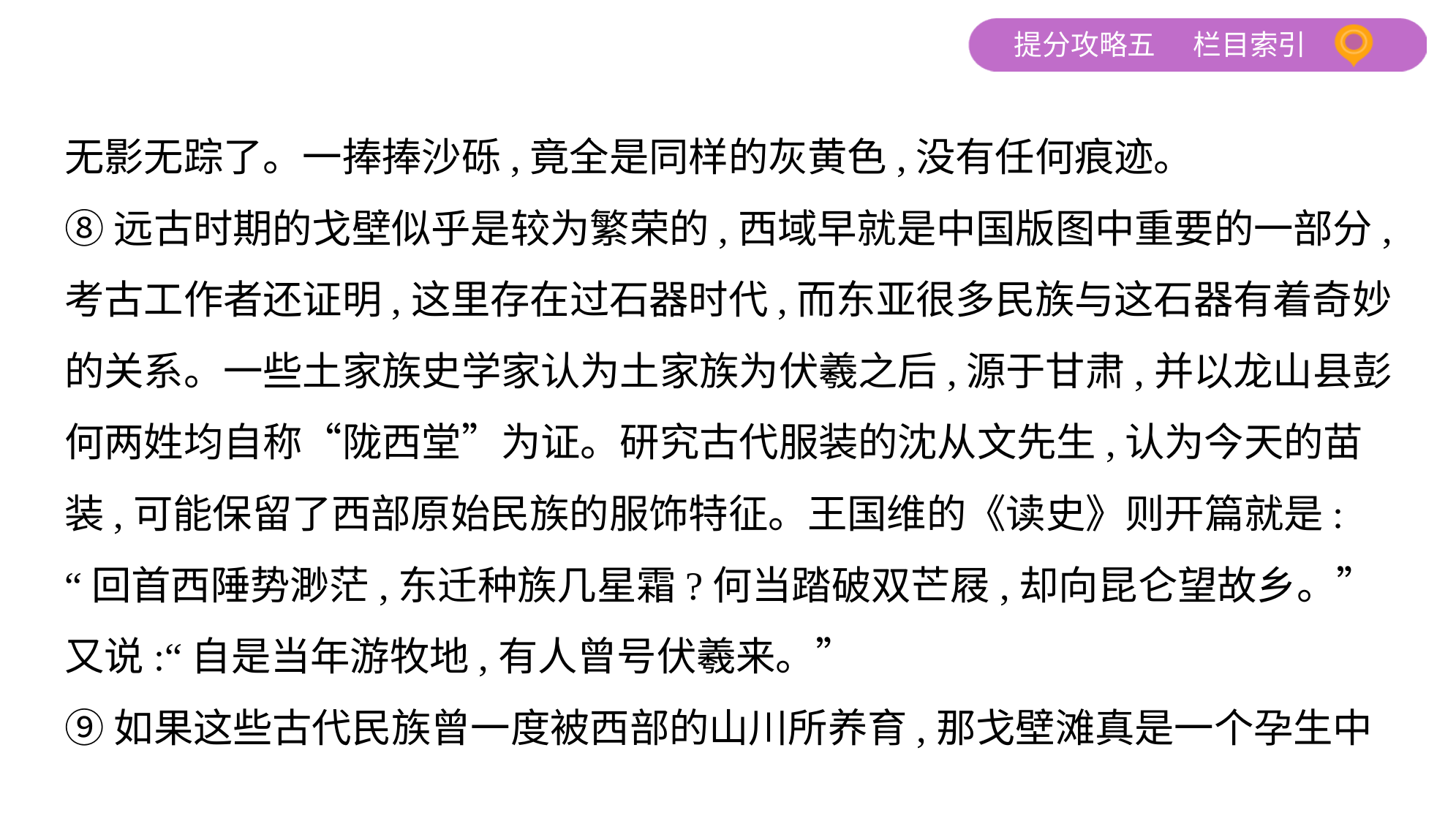

无影无踪了。一捧捧沙砾,竟全是同样的灰黄色,没有任何痕迹。
⑧远古时期的戈壁似乎是较为繁荣的,西域早就是中国版图中重要的一部分,
考古工作者还证明,这里存在过石器时代,而东亚很多民族与这石器有着奇妙
的关系。一些土家族史学家认为土家族为伏羲之后,源于甘肃,并以龙山县彭
何两姓均自称“陇西堂”为证。研究古代服装的沈从文先生,认为今天的苗
装,可能保留了西部原始民族的服饰特征。王国维的《读史》则开篇就是:
“回首西陲势渺茫,东迁种族几星霜?何当踏破双芒屐,却向昆仑望故乡。”
又说:“自是当年游牧地,有人曾号伏羲来。”
⑨如果这些古代民族曾一度被西部的山川所养育,那戈壁滩真是一个孕生中